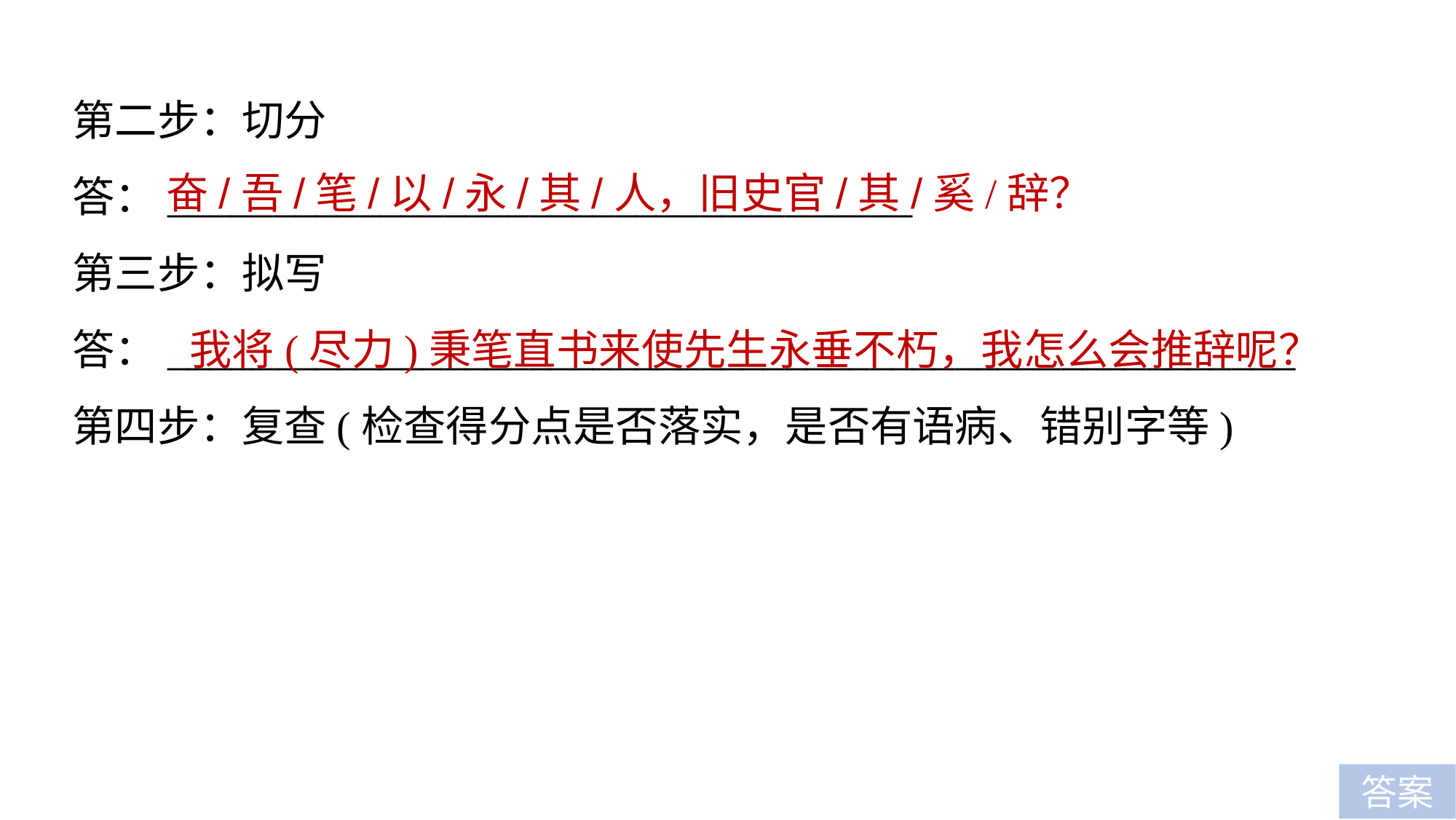

第二步：切分
答：___________________________________
第三步：拟写
答：_____________________________________________________
第四步：复查(检查得分点是否落实，是否有语病、错别字等)
奋/吾/笔/以/永/其/人，旧史官/其/奚/辞？
我将(尽力)秉笔直书来使先生永垂不朽，我怎么会推辞呢？
答案